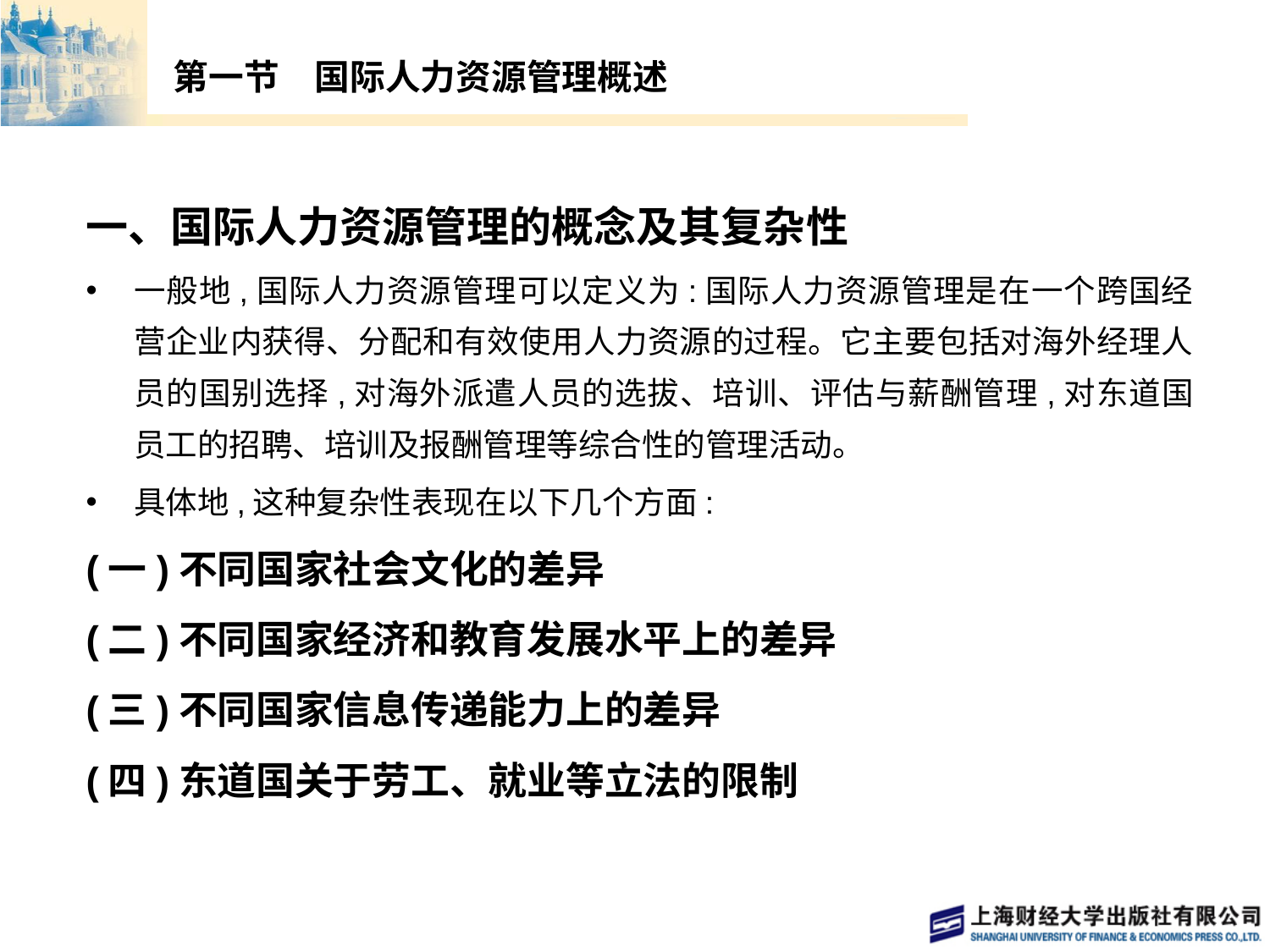

# 第一节　国际人力资源管理概述
一、国际人力资源管理的概念及其复杂性
一般地,国际人力资源管理可以定义为:国际人力资源管理是在一个跨国经营企业内获得、分配和有效使用人力资源的过程。它主要包括对海外经理人员的国别选择,对海外派遣人员的选拔、培训、评估与薪酬管理,对东道国员工的招聘、培训及报酬管理等综合性的管理活动。
具体地,这种复杂性表现在以下几个方面:
(一)不同国家社会文化的差异
(二)不同国家经济和教育发展水平上的差异
(三)不同国家信息传递能力上的差异
(四)东道国关于劳工、就业等立法的限制